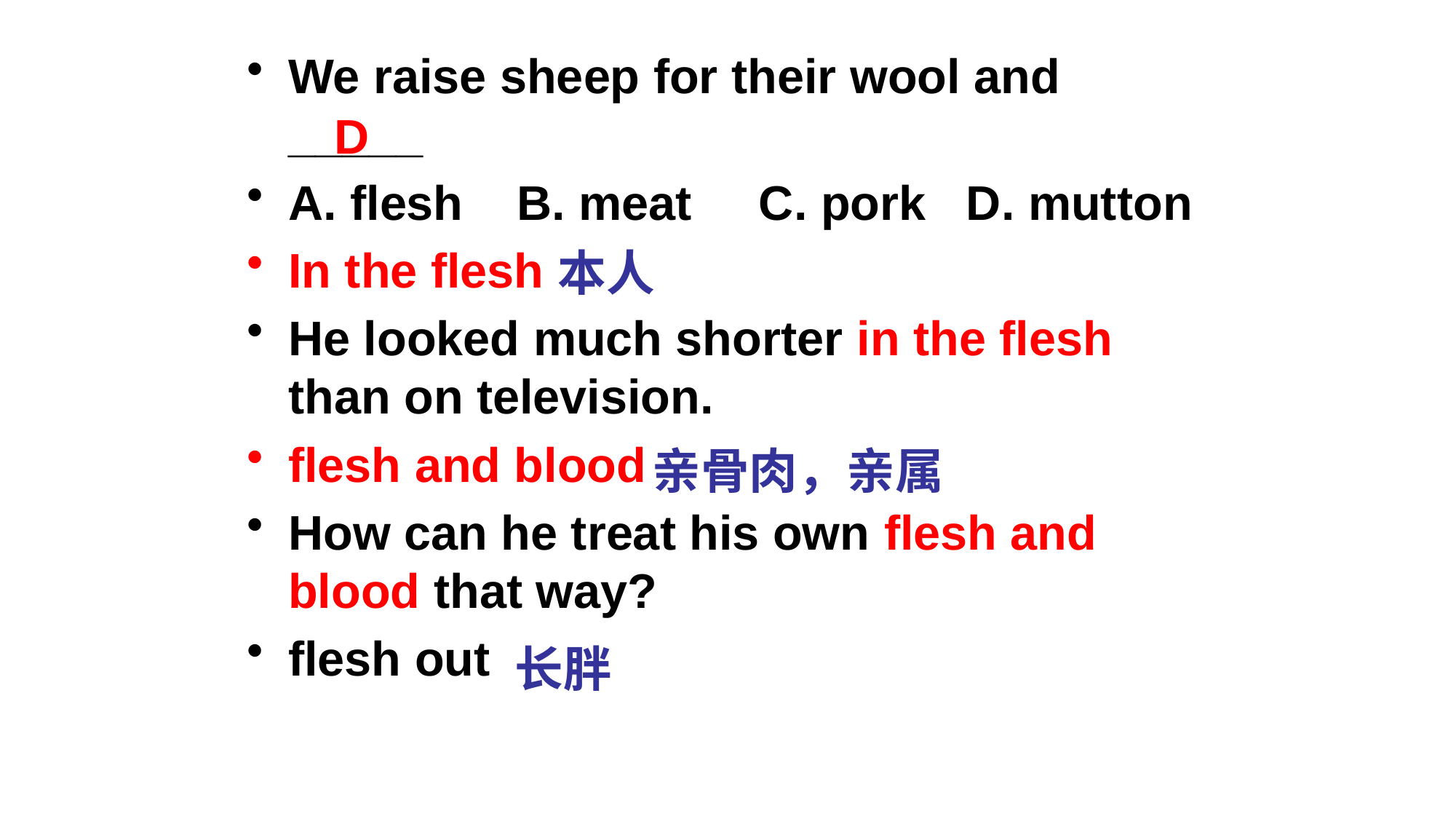

We raise sheep for their wool and _____
A. flesh    B. meat     C. pork   D. mutton
In the flesh
He looked much shorter in the flesh than on television.
flesh and blood
How can he treat his own flesh and blood that way?
flesh out

D
本人
亲骨肉，亲属
长胖